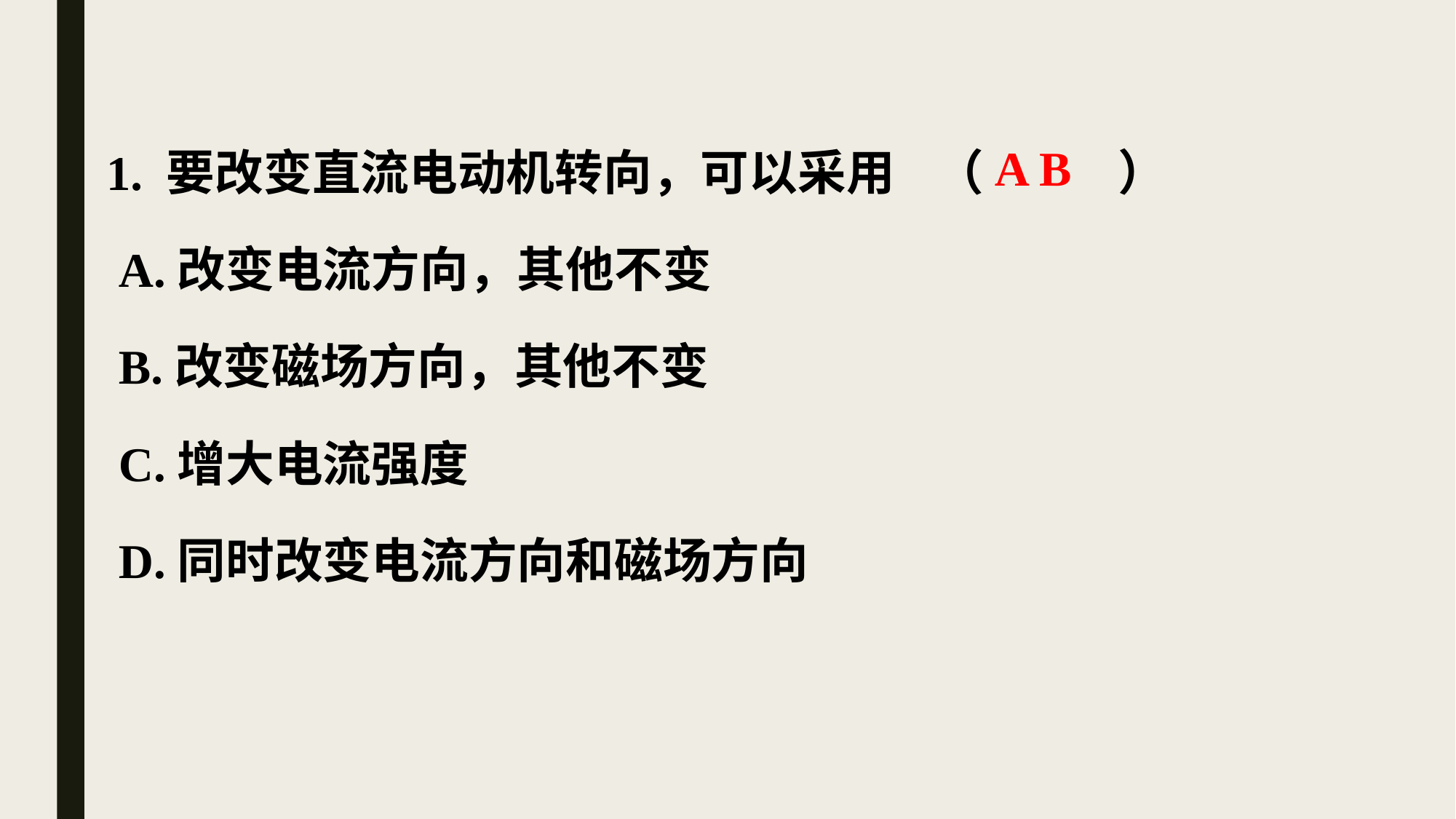

1. 要改变直流电动机转向，可以采用   （          ）
 A.改变电流方向，其他不变
 B.改变磁场方向，其他不变
 C.增大电流强度
 D.同时改变电流方向和磁场方向
A B